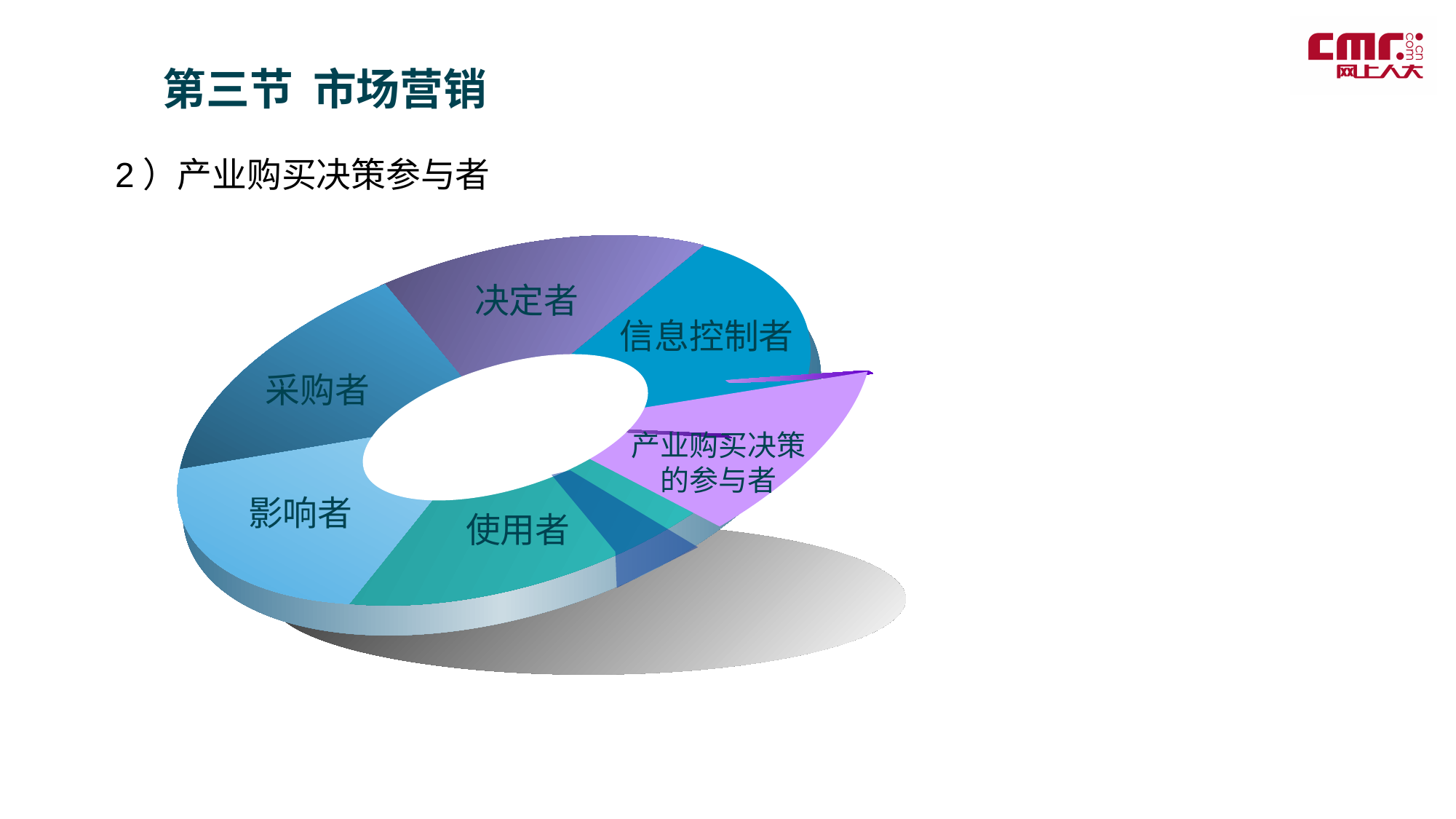

第三节  市场营销
2）产业购买决策参与者

决定者

信息控制者
采购者

产业购买决策
的参与者

影响者
使用者